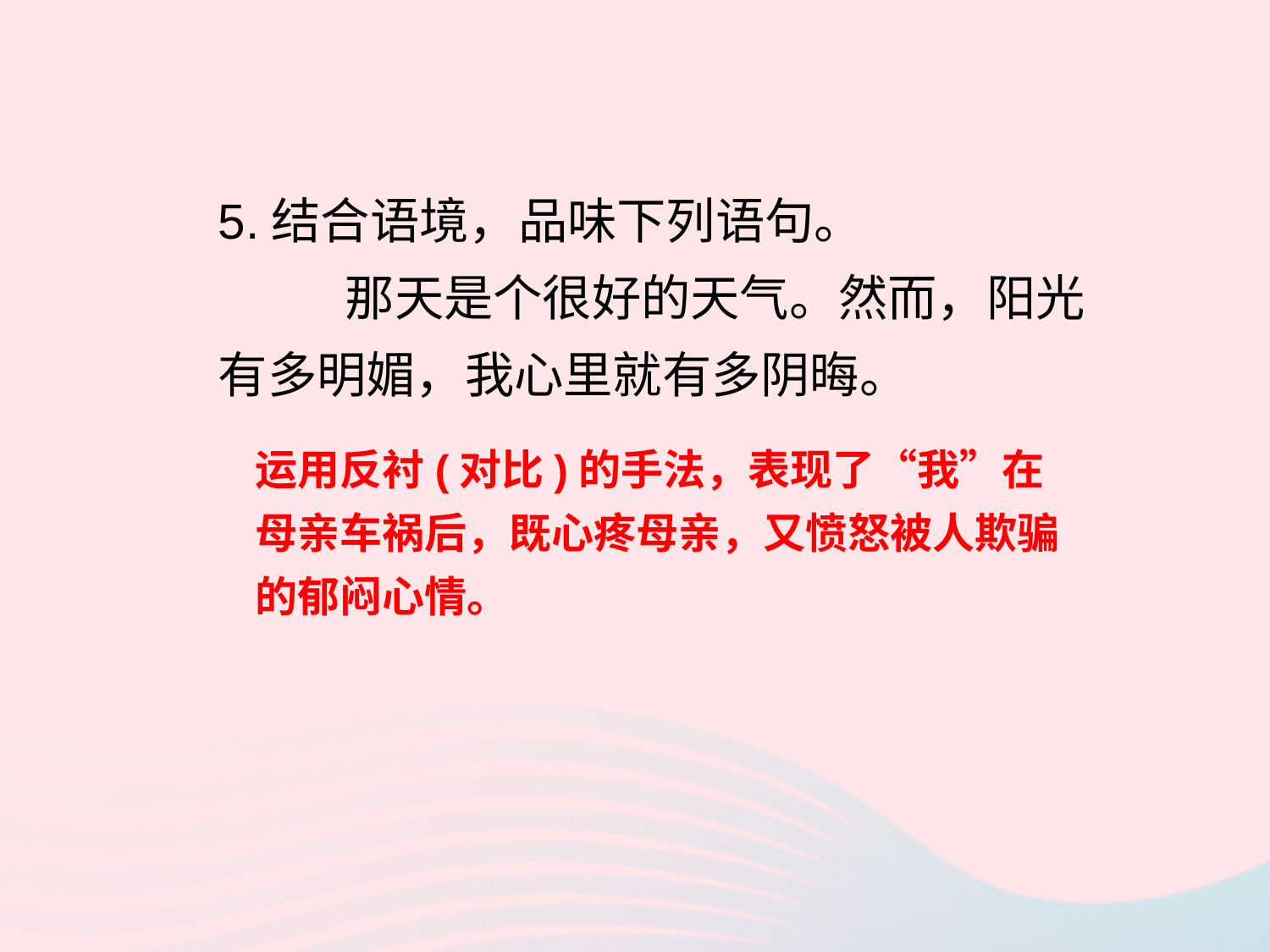

5.结合语境，品味下列语句。
	那天是个很好的天气。然而，阳光有多明媚，我心里就有多阴晦。
运用反衬(对比)的手法，表现了“我”在母亲车祸后，既心疼母亲，又愤怒被人欺骗的郁闷心情。